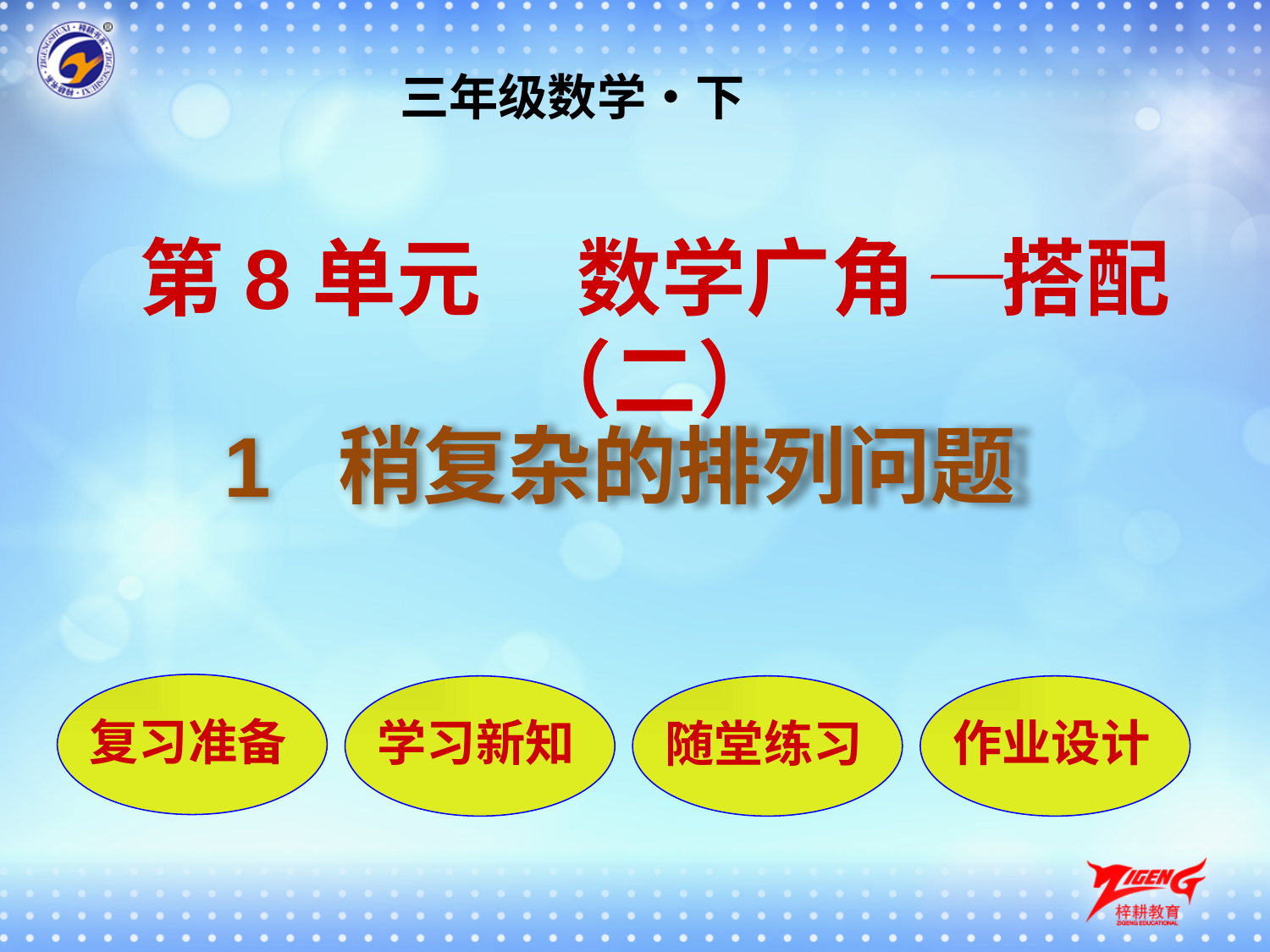

三年级数学•下
第8单元     数学广角—搭配（二）
1  稍复杂的排列问题

复习准备

学习新知

随堂练习

作业设计